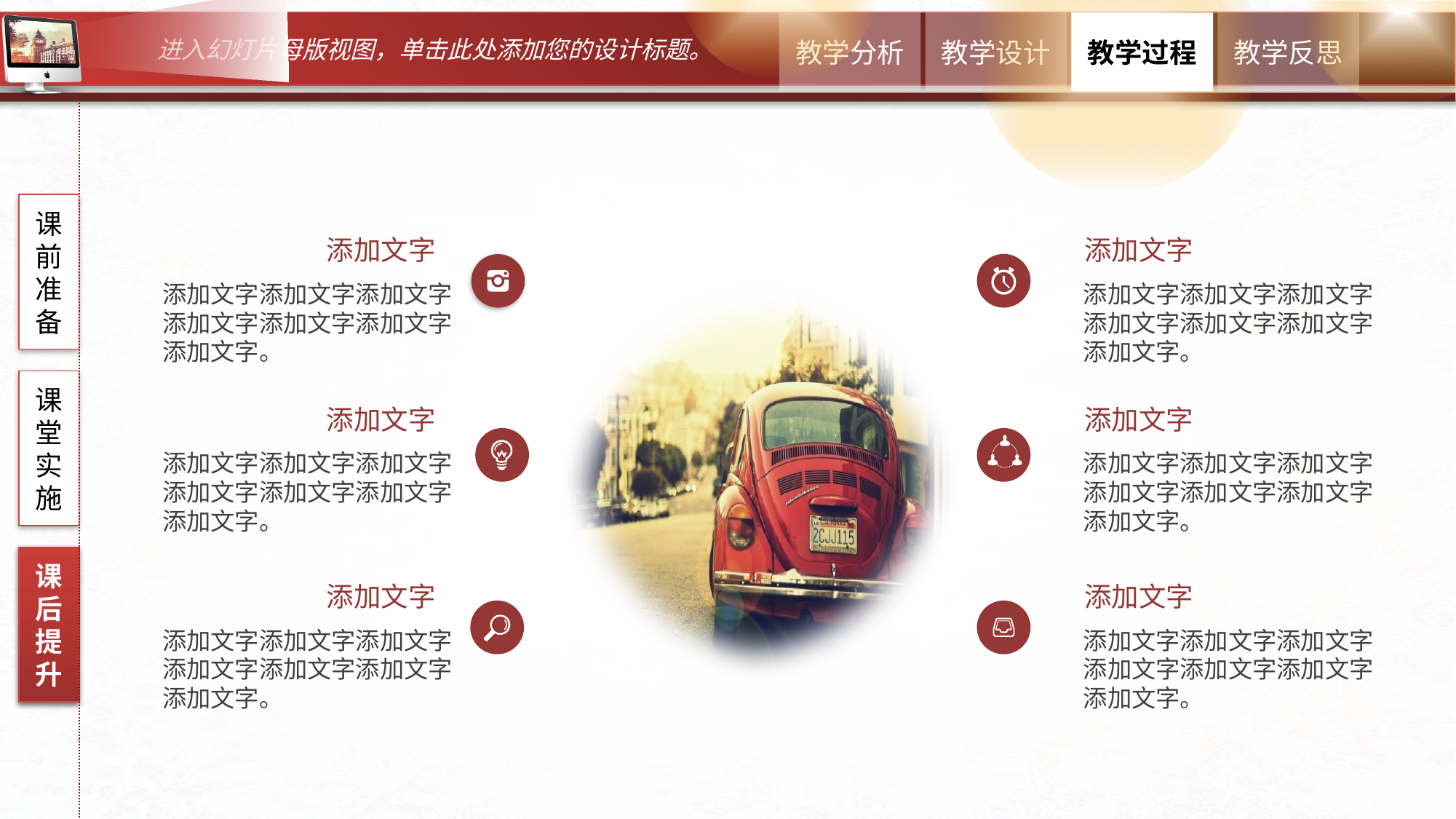

课前准备
添加文字
添加文字

添加文字添加文字添加文字添加文字添加文字添加文字添加文字。
添加文字添加文字添加文字添加文字添加文字添加文字添加文字。

课堂实施
添加文字
添加文字

添加文字添加文字添加文字添加文字添加文字添加文字添加文字。
添加文字添加文字添加文字添加文字添加文字添加文字添加文字。
课后提升
课后提升
添加文字
添加文字

添加文字添加文字添加文字添加文字添加文字添加文字添加文字。
添加文字添加文字添加文字添加文字添加文字添加文字添加文字。